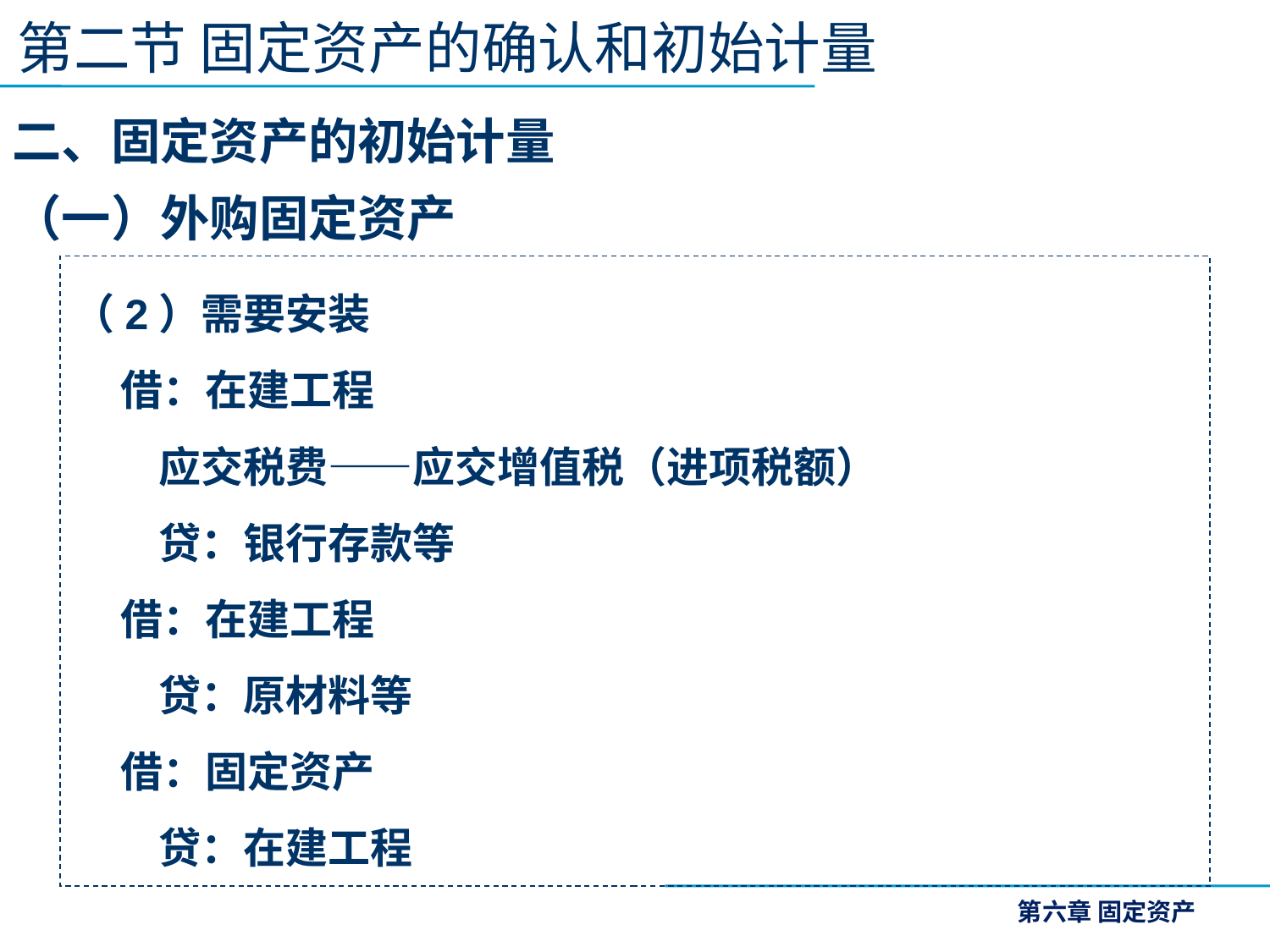

第二节 固定资产的确认和初始计量
二、固定资产的初始计量
（一）外购固定资产
（2）需要安装
    借：在建工程
        应交税费——应交增值税（进项税额）
        贷：银行存款等
    借：在建工程
        贷：原材料等
    借：固定资产
        贷：在建工程